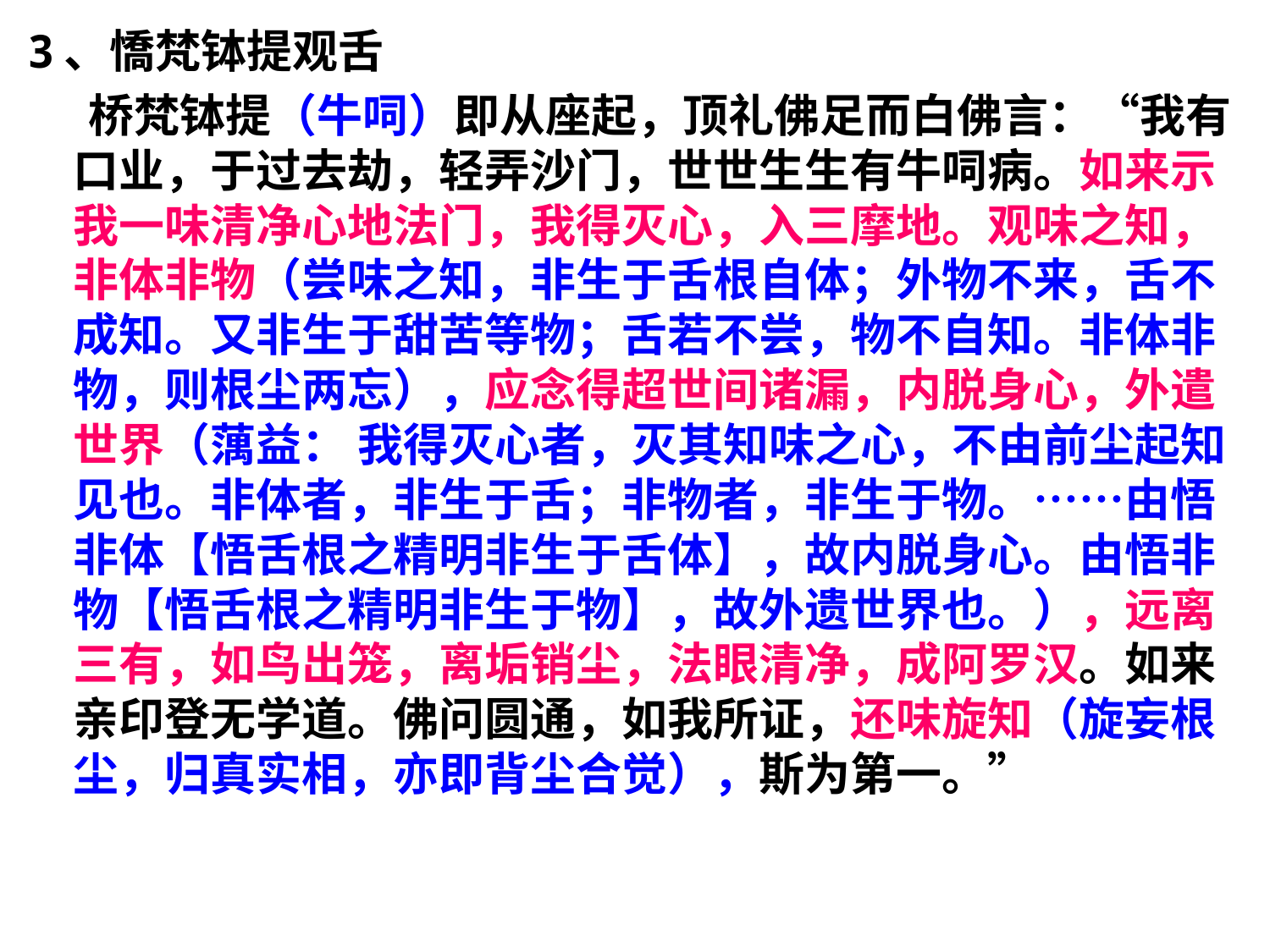

3、憍梵钵提观舌
     桥梵钵提（牛呞）即从座起，顶礼佛足而白佛言：“我有口业，于过去劫，轻弄沙门，世世生生有牛呞病。如来示我一味清净心地法门，我得灭心，入三摩地。观味之知，非体非物（尝味之知，非生于舌根自体；外物不来，舌不成知。又非生于甜苦等物；舌若不尝，物不自知。非体非物，则根尘两忘），应念得超世间诸漏，内脱身心，外遣世界（蕅益： 我得灭心者，灭其知味之心，不由前尘起知见也。非体者，非生于舌；非物者，非生于物。……由悟非体【悟舌根之精明非生于舌体】，故内脱身心。由悟非物【悟舌根之精明非生于物】，故外遗世界也。），远离三有，如鸟出笼，离垢销尘，法眼清净，成阿罗汉。如来亲印登无学道。佛问圆通，如我所证，还味旋知（旋妄根尘，归真实相，亦即背尘合觉），斯为第一。”